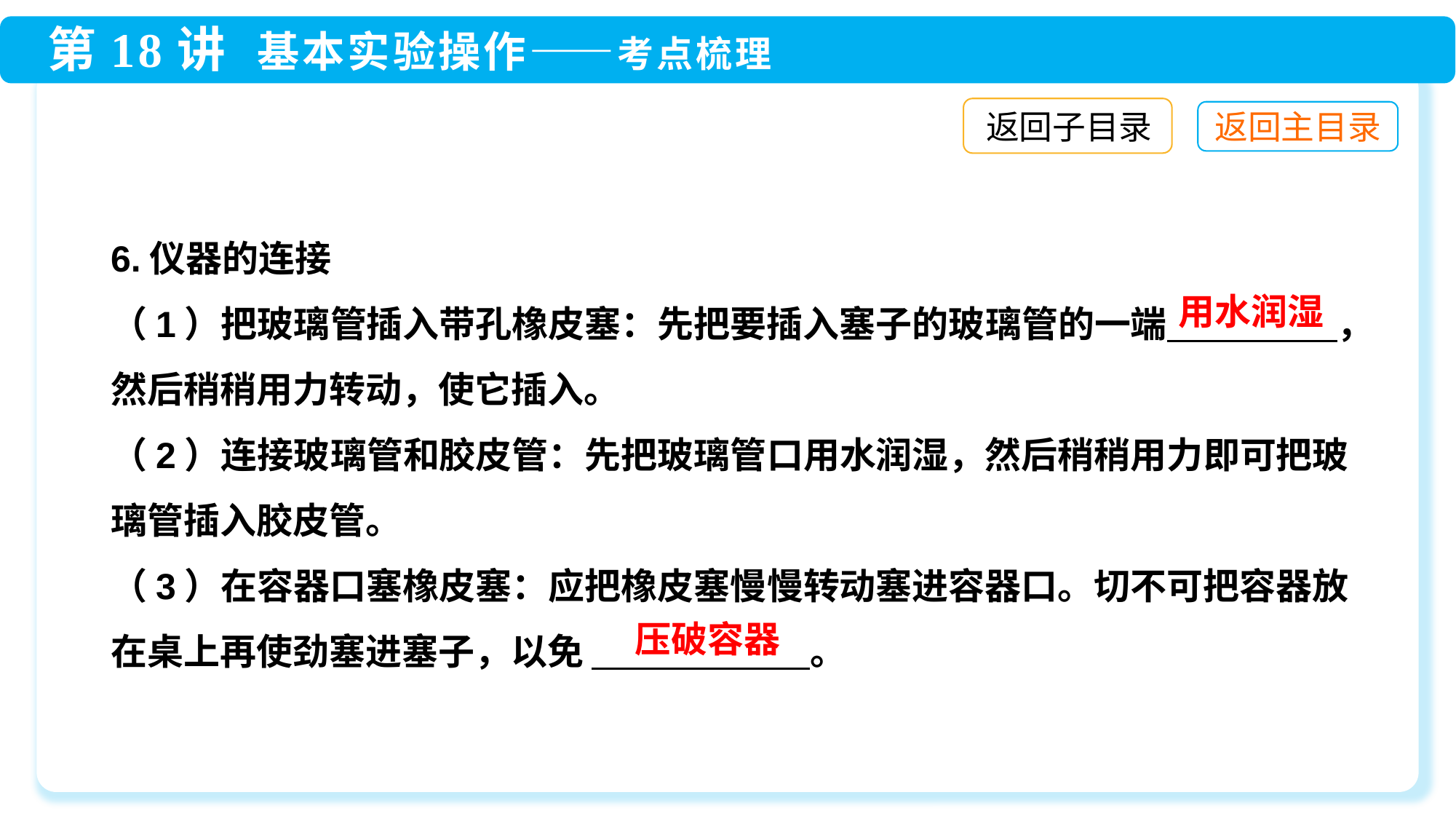

返回子目录
6.仪器的连接
（1）把玻璃管插入带孔橡皮塞：先把要插入塞子的玻璃管的一端　　　 　  ，然后稍稍用力转动，使它插入。
（2）连接玻璃管和胶皮管：先把玻璃管口用水润湿，然后稍稍用力即可把玻璃管插入胶皮管。
（3）在容器口塞橡皮塞：应把橡皮塞慢慢转动塞进容器口。切不可把容器放在桌上再使劲塞进塞子，以免 　　　　　　。

用水润湿
压破容器